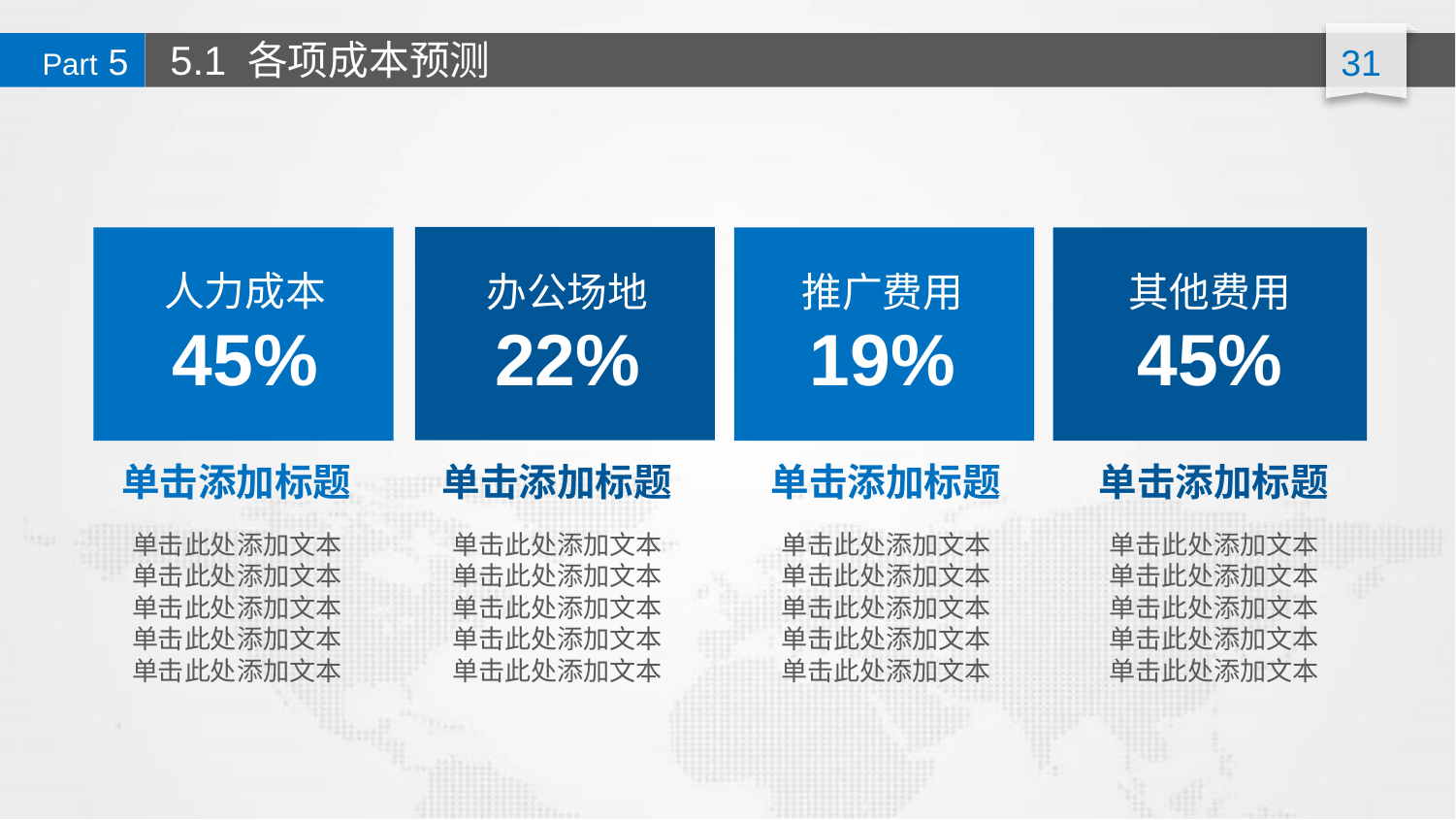

5.1 各项成本预测
Part 5

人力成本
办公场地
推广费用
其他费用
45%
22%
19%
45%
单击添加标题

单击此处添加文本
单击此处添加文本
单击此处添加文本
单击此处添加文本
单击此处添加文本
单击添加标题

单击此处添加文本
单击此处添加文本
单击此处添加文本
单击此处添加文本
单击此处添加文本
单击添加标题

单击此处添加文本
单击此处添加文本
单击此处添加文本
单击此处添加文本
单击此处添加文本
单击添加标题

单击此处添加文本
单击此处添加文本
单击此处添加文本
单击此处添加文本
单击此处添加文本